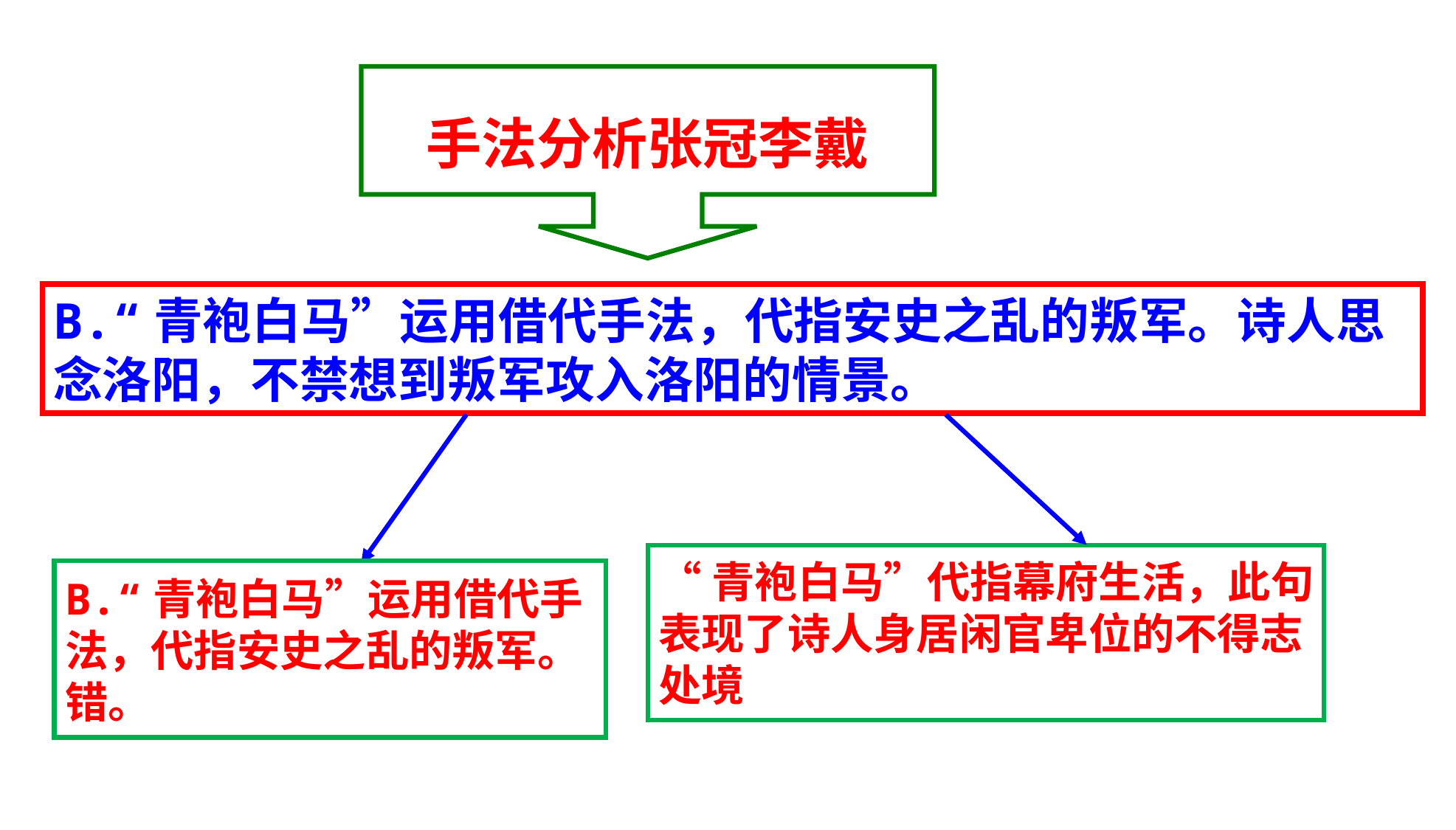

手法分析张冠李戴
B.“青袍白马”运用借代手法，代指安史之乱的叛军。诗人思念洛阳，不禁想到叛军攻入洛阳的情景。

“青袍白马”代指幕府生活，此句
表现了诗人身居闲官卑位的不得志
处境
B.“青袍白马”运用借代手
法，代指安史之乱的叛军。
错。